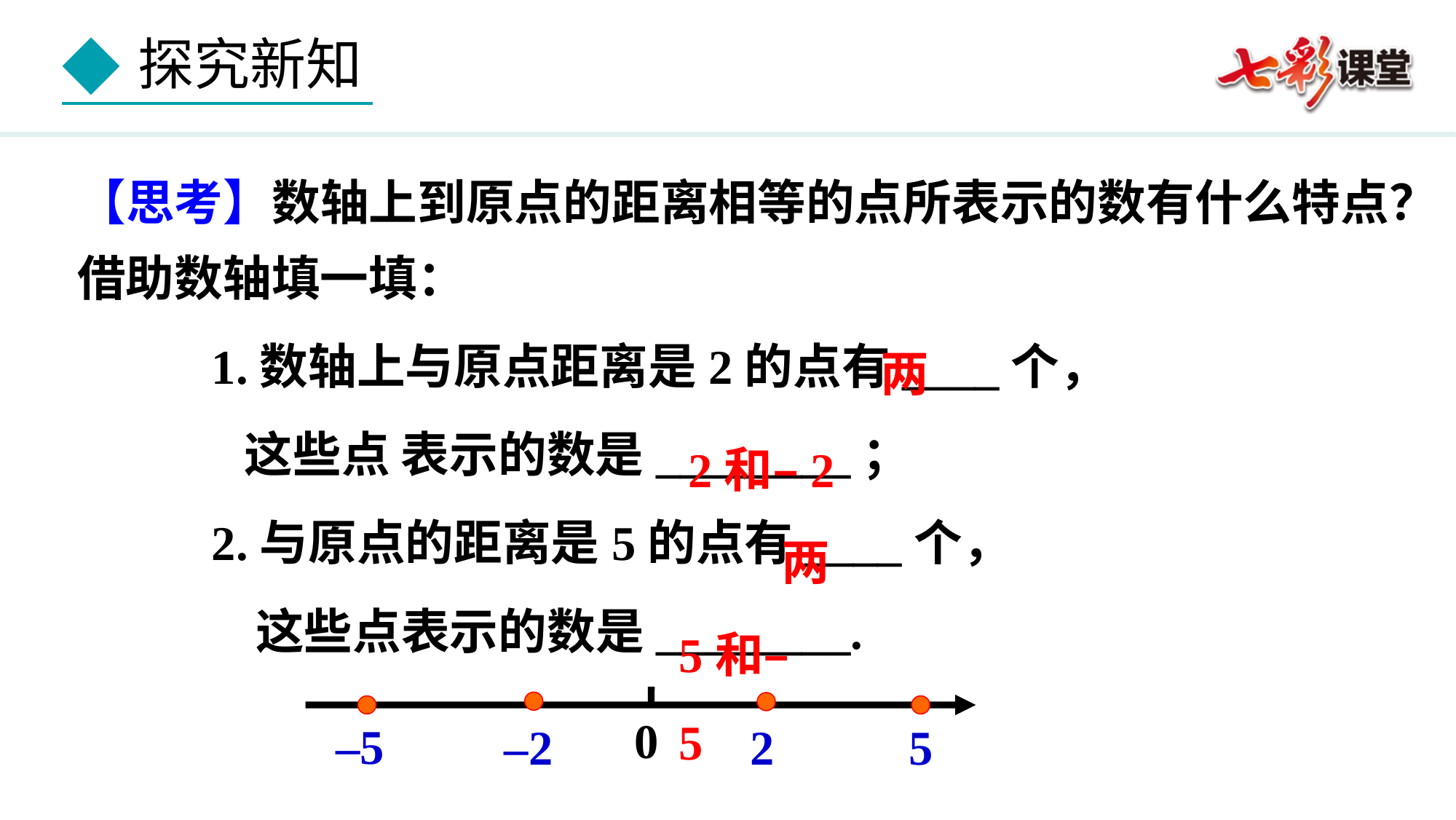

【思考】数轴上到原点的距离相等的点所表示的数有什么特点？借助数轴填一填：
           1.数轴上与原点距离是2的点有____个，
              这些点 表示的数是________；
           2.与原点的距离是5的点有____个，
               这些点表示的数是________.
两
2和–2
两
5和–5

0

–5
–2
2
5